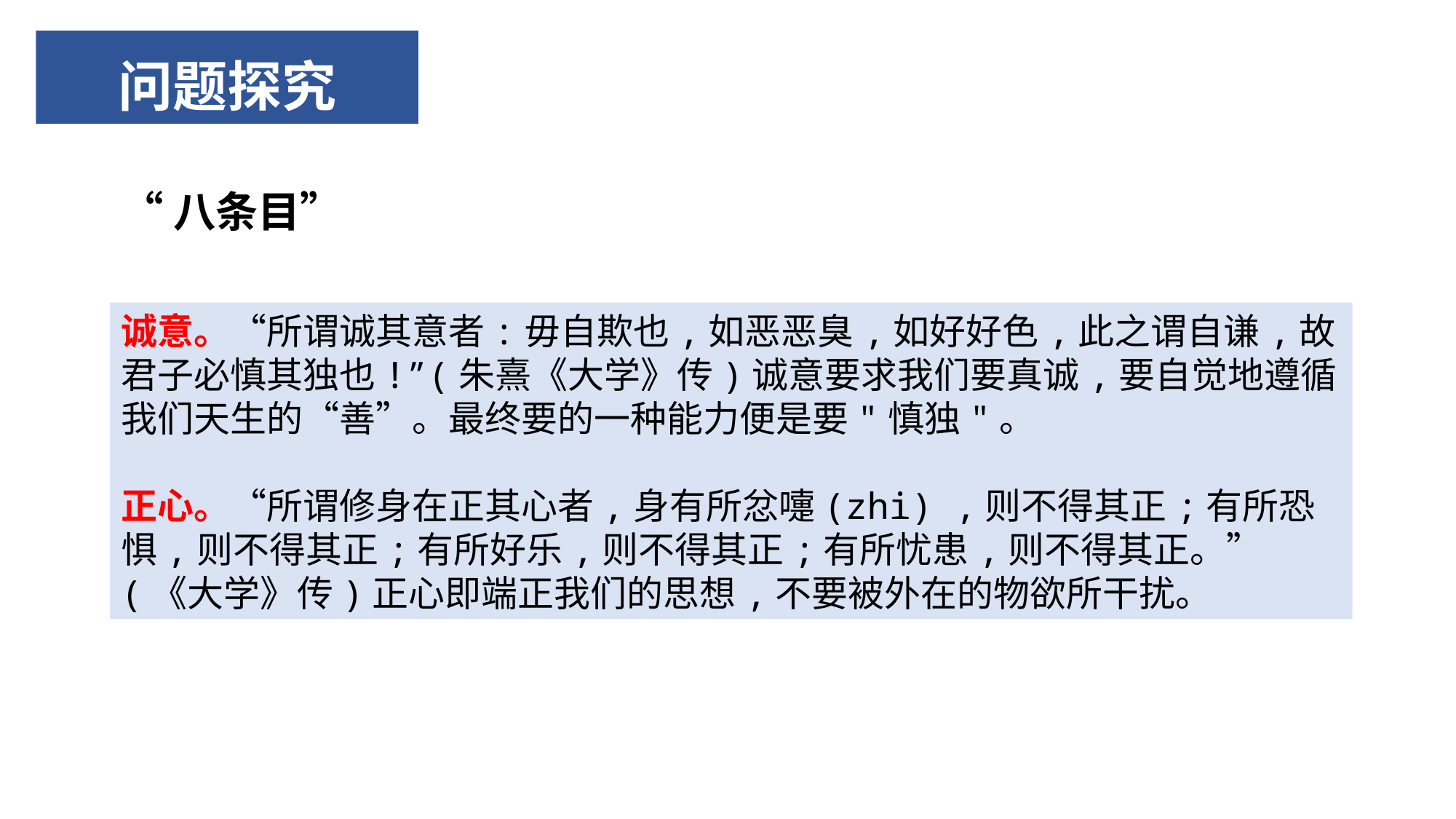

# 问题探究
“八条目”
诚意。“所谓诚其意者:毋自欺也,如恶恶臭,如好好色,此之谓自谦,故君子必慎其独也!”(朱熹《大学》传)诚意要求我们要真诚,要自觉地遵循我们天生的“善”。最终要的一种能力便是要"慎独"。

正心。“所谓修身在正其心者,身有所忿嚏(zhi) ,则不得其正;有所恐惧,则不得其正;有所好乐,则不得其正;有所忧患,则不得其正。”(《大学》传)正心即端正我们的思想,不要被外在的物欲所干扰。